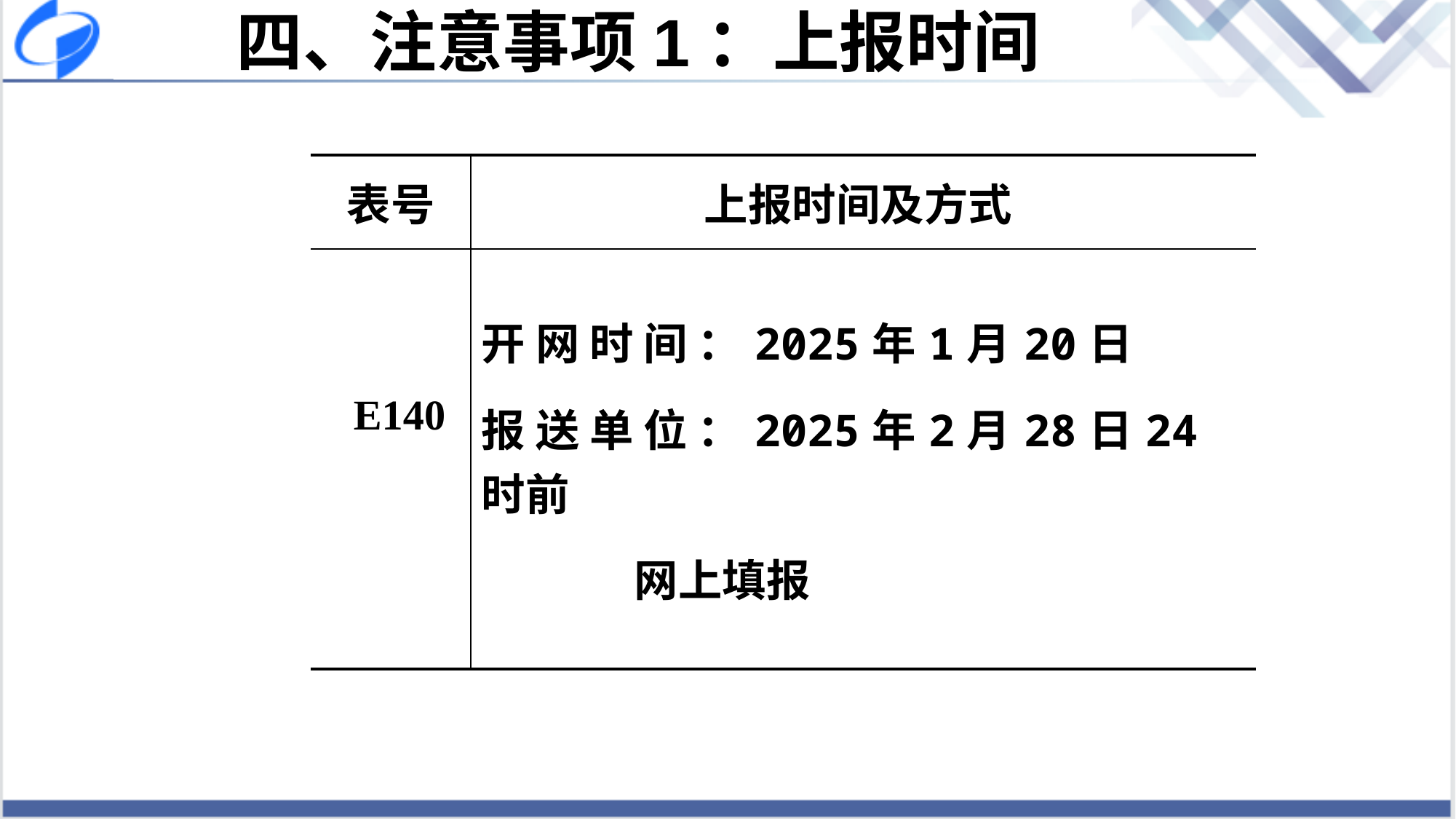

四、注意事项1：上报时间
| 表号 | 上报时间及方式 |
| --- | --- |
| E140 | 开 网 时 间 ：2025年1月20日 报 送 单 位 ：2025年2月28日24时前 网上填报 |